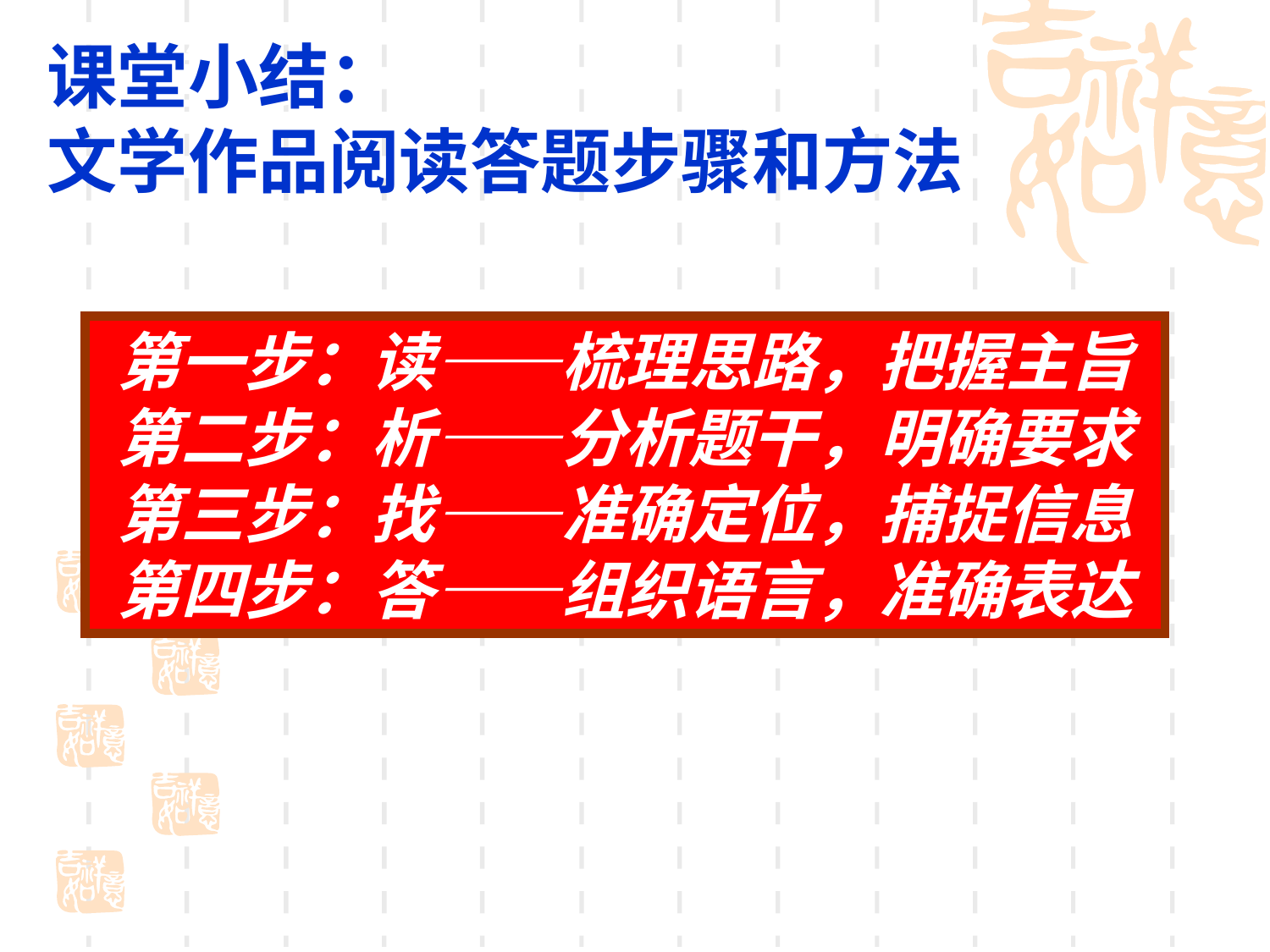

课堂小结：
文学作品阅读答题步骤和方法
课堂小结：
第一步：读——梳理思路，把握主旨
第二步：析——分析题干，明确要求
第三步：找——准确定位，捕捉信息
第四步：答——组织语言，准确表达